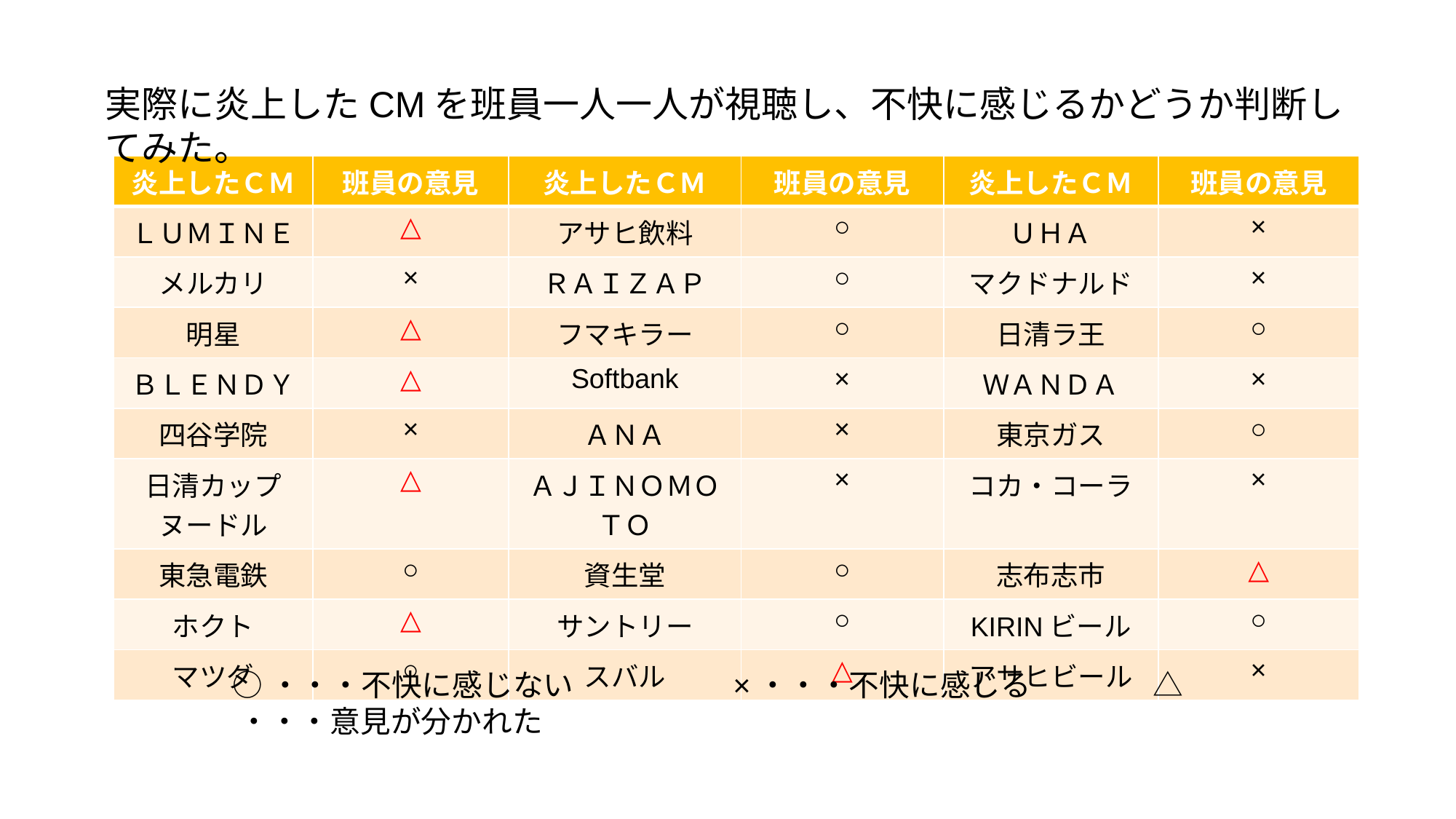

実際に炎上したCMを班員一人一人が視聴し、不快に感じるかどうか判断してみた。
| 炎上したＣＭ | 班員の意見 | 炎上したＣＭ | 班員の意見 | 炎上したＣＭ | 班員の意見 |
| --- | --- | --- | --- | --- | --- |
| ＬＵＭＩＮＥ | △ | アサヒ飲料 | ○ | ＵＨＡ | × |
| メルカリ | × | ＲＡＩＺＡＰ | ○ | マクドナルド | × |
| 明星 | △ | フマキラー | ○ | 日清ラ王 | ○ |
| ＢＬＥＮＤＹ | △ | Softbank | × | ＷＡＮＤＡ | × |
| 四谷学院 | × | ＡＮＡ | × | 東京ガス | ○ |
| 日清カップ ヌードル | △ | ＡＪＩＮＯＭＯＴＯ | × | コカ・コーラ | × |
| 東急電鉄 | ○ | 資生堂 | ○ | 志布志市 | △ |
| ホクト | △ | サントリー | ○ | KIRINビール | ○ |
| マツダ | ○ | スバル | △ | アサヒビール | × |
○・・・不快に感じない　　　　　×・・・不快に感じる　　　　△ ・・・意見が分かれた